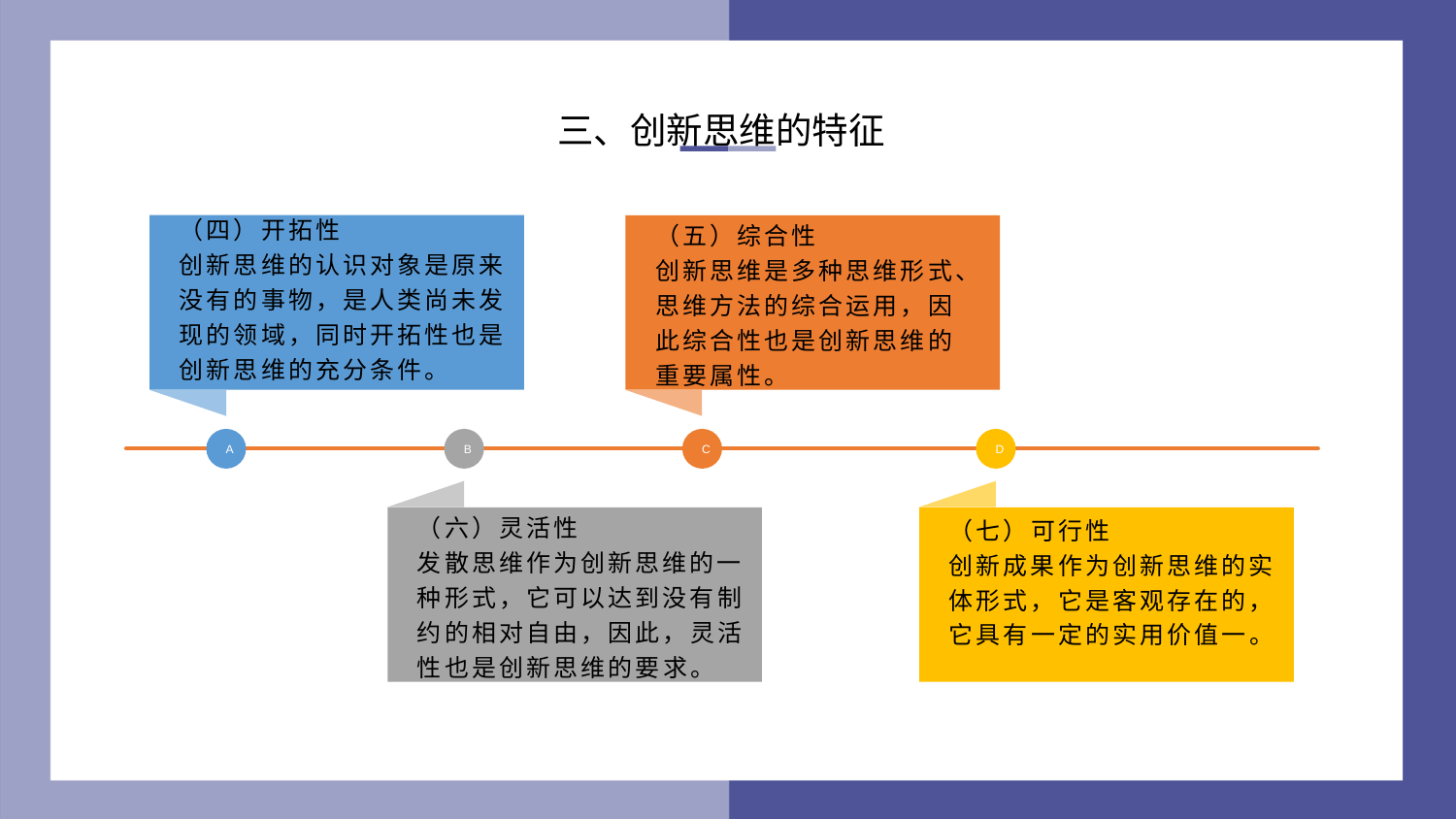

三、创新思维的特征

（四）开拓性
创新思维的认识对象是原来没有的事物，是人类尚未发现的领域，同时开拓性也是创新思维的充分条件。
（五）综合性
创新思维是多种思维形式、思维方法的综合运用，因此综合性也是创新思维的重要属性。

A
B
C
D

（七）可行性
创新成果作为创新思维的实体形式，它是客观存在的，它具有一定的实用价值一。
（六）灵活性
发散思维作为创新思维的一种形式，它可以达到没有制约的相对自由，因此，灵活性也是创新思维的要求。